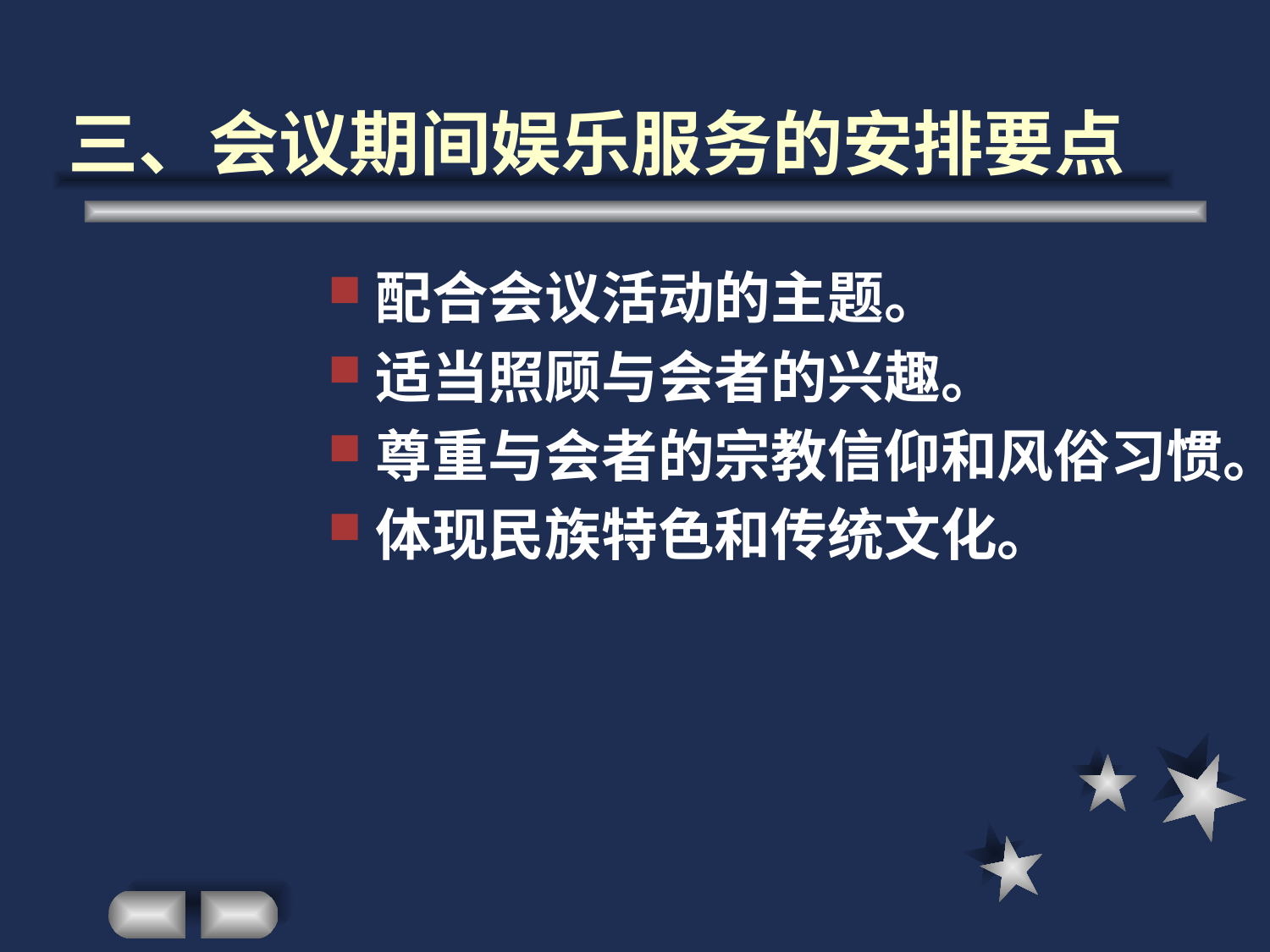

# 三、会议期间娱乐服务的安排要点
配合会议活动的主题。
适当照顾与会者的兴趣。
尊重与会者的宗教信仰和风俗习惯。
体现民族特色和传统文化。